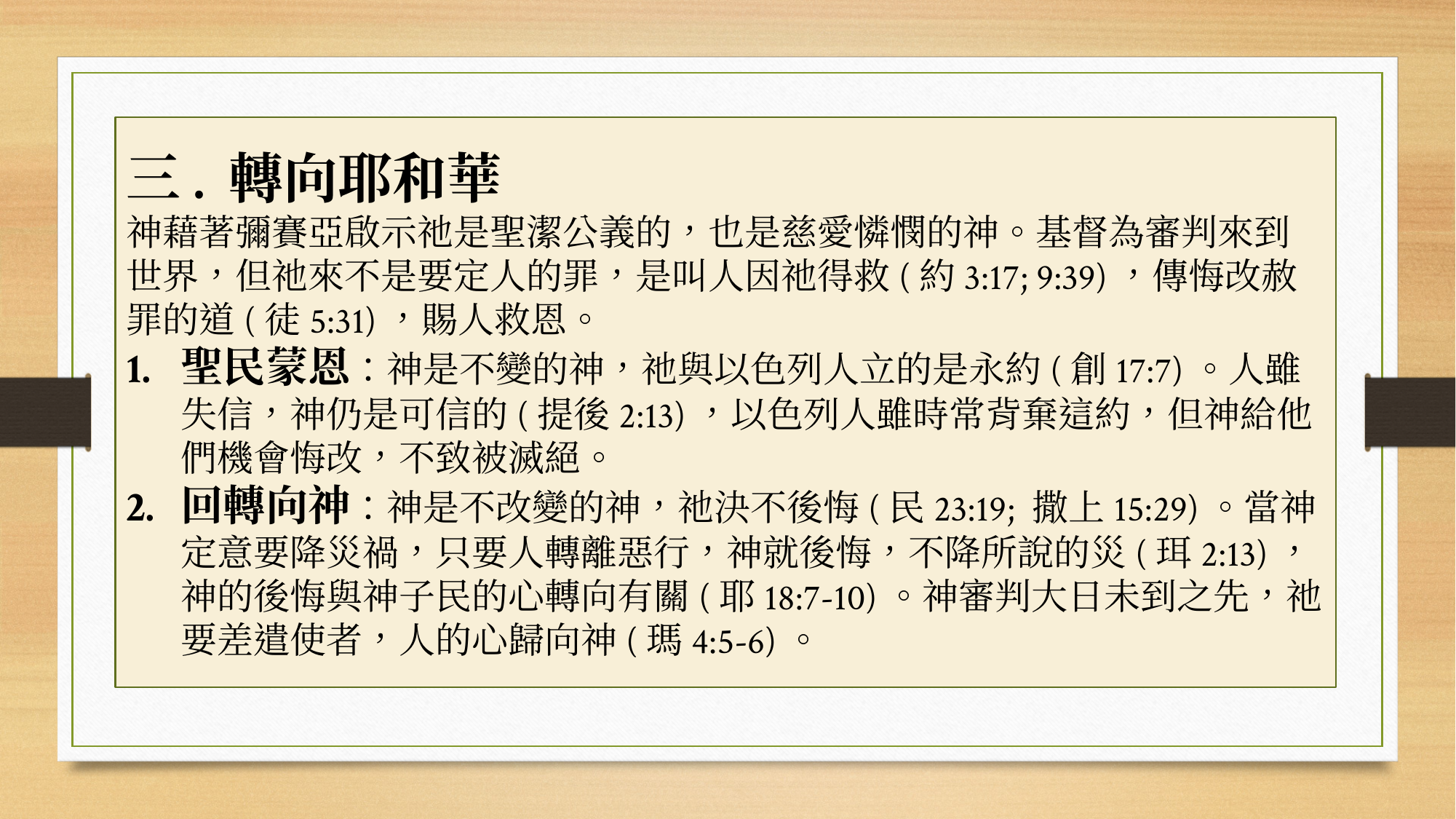

三. 轉向耶和華
神藉著彌賽亞啟示祂是聖潔公義的，也是慈愛憐憫的神。基督為審判來到世界，但祂來不是要定人的罪，是叫人因祂得救(約3:17; 9:39)，傳悔改赦罪的道(徒5:31)，賜人救恩。
聖民蒙恩：神是不變的神，祂與以色列人立的是永約(創17:7)。人雖失信，神仍是可信的(提後2:13)，以色列人雖時常背棄這約，但神給他們機會悔改，不致被滅絕。
回轉向神：神是不改變的神，祂決不後悔(民23:19; 撒上15:29)。當神定意要降災禍，只要人轉離惡行，神就後悔，不降所說的災(珥2:13)，神的後悔與神子民的心轉向有關(耶18:7-10)。神審判大日未到之先，祂要差遣使者，人的心歸向神(瑪4:5-6)。
#